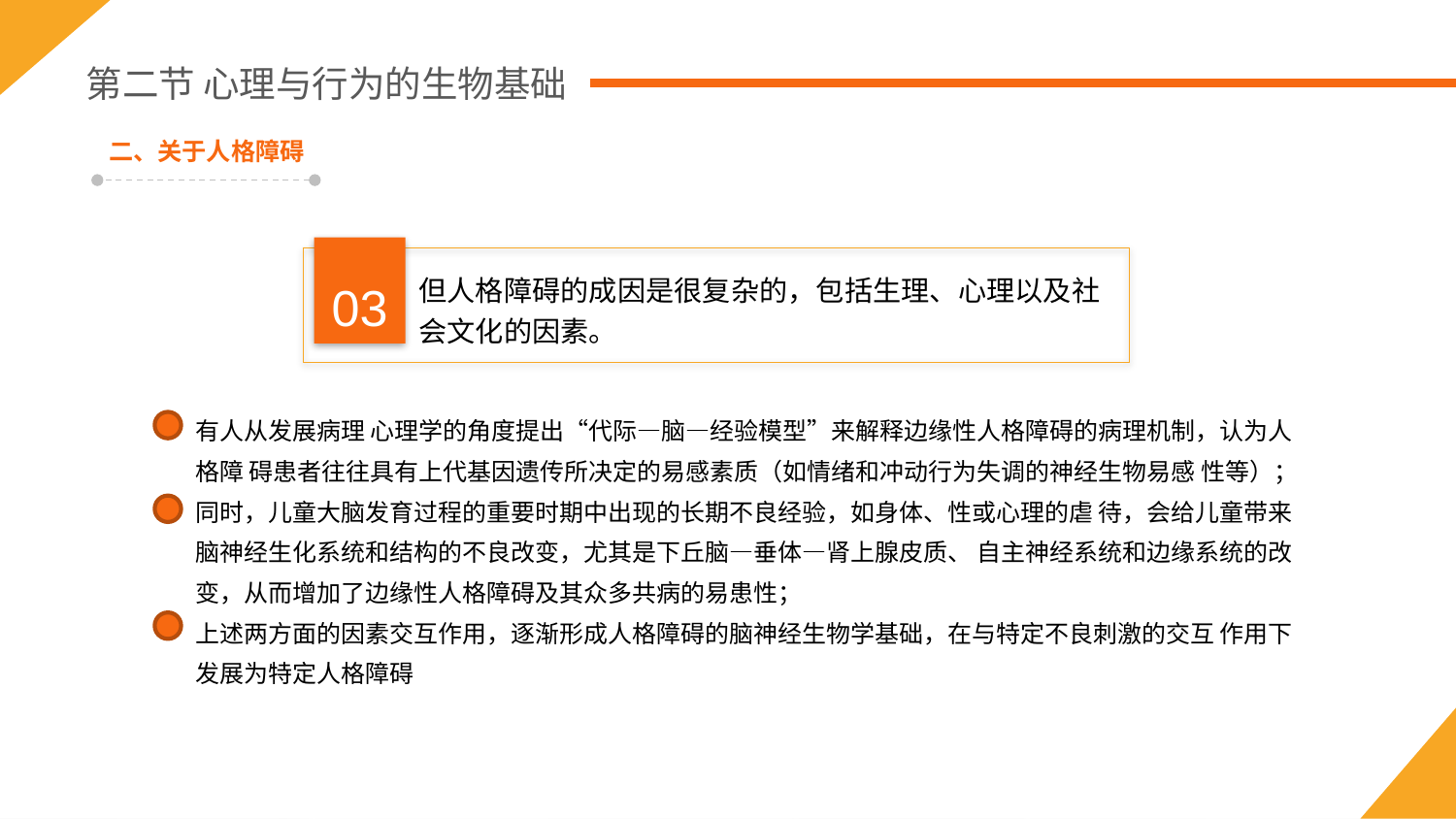

第二节 心理与行为的生物基础
二、关于人格障碍
03

但人格障碍的成因是很复杂的，包括生理、心理以及社会文化的因素。
有人从发展病理 心理学的角度提出“代际—脑—经验模型”来解释边缘性人格障碍的病理机制，认为人格障 碍患者往往具有上代基因遗传所决定的易感素质（如情绪和冲动行为失调的神经生物易感 性等）；
同时，儿童大脑发育过程的重要时期中出现的长期不良经验，如身体、性或心理的虐 待，会给儿童带来脑神经生化系统和结构的不良改变，尤其是下丘脑—垂体—肾上腺皮质、 自主神经系统和边缘系统的改变，从而增加了边缘性人格障碍及其众多共病的易患性；
上述两方面的因素交互作用，逐渐形成人格障碍的脑神经生物学基础，在与特定不良刺激的交互 作用下发展为特定人格障碍